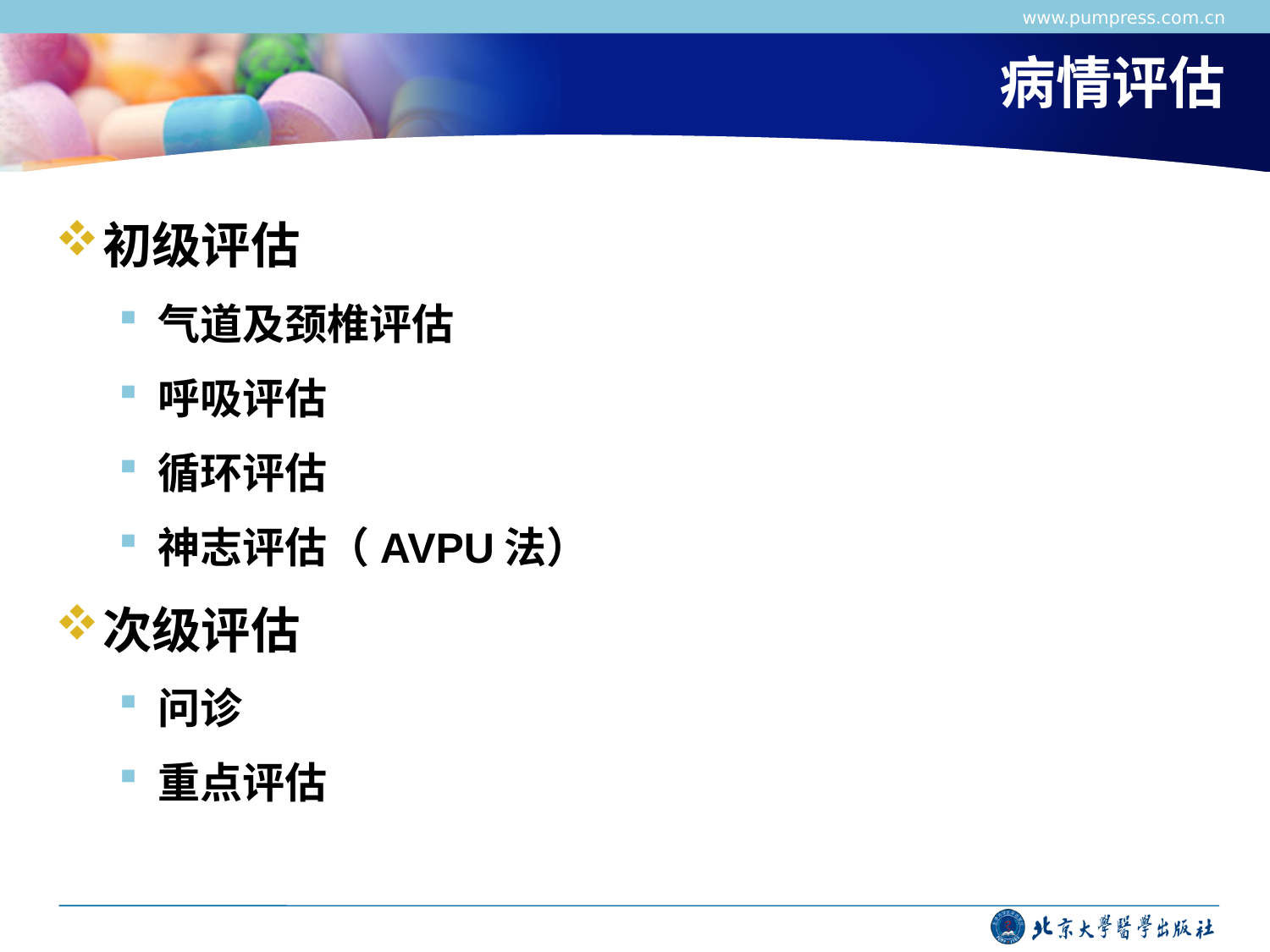

www.pumpress.com.cn
# 病情评估
初级评估
气道及颈椎评估
呼吸评估
循环评估
神志评估（AVPU法）
次级评估
问诊
重点评估